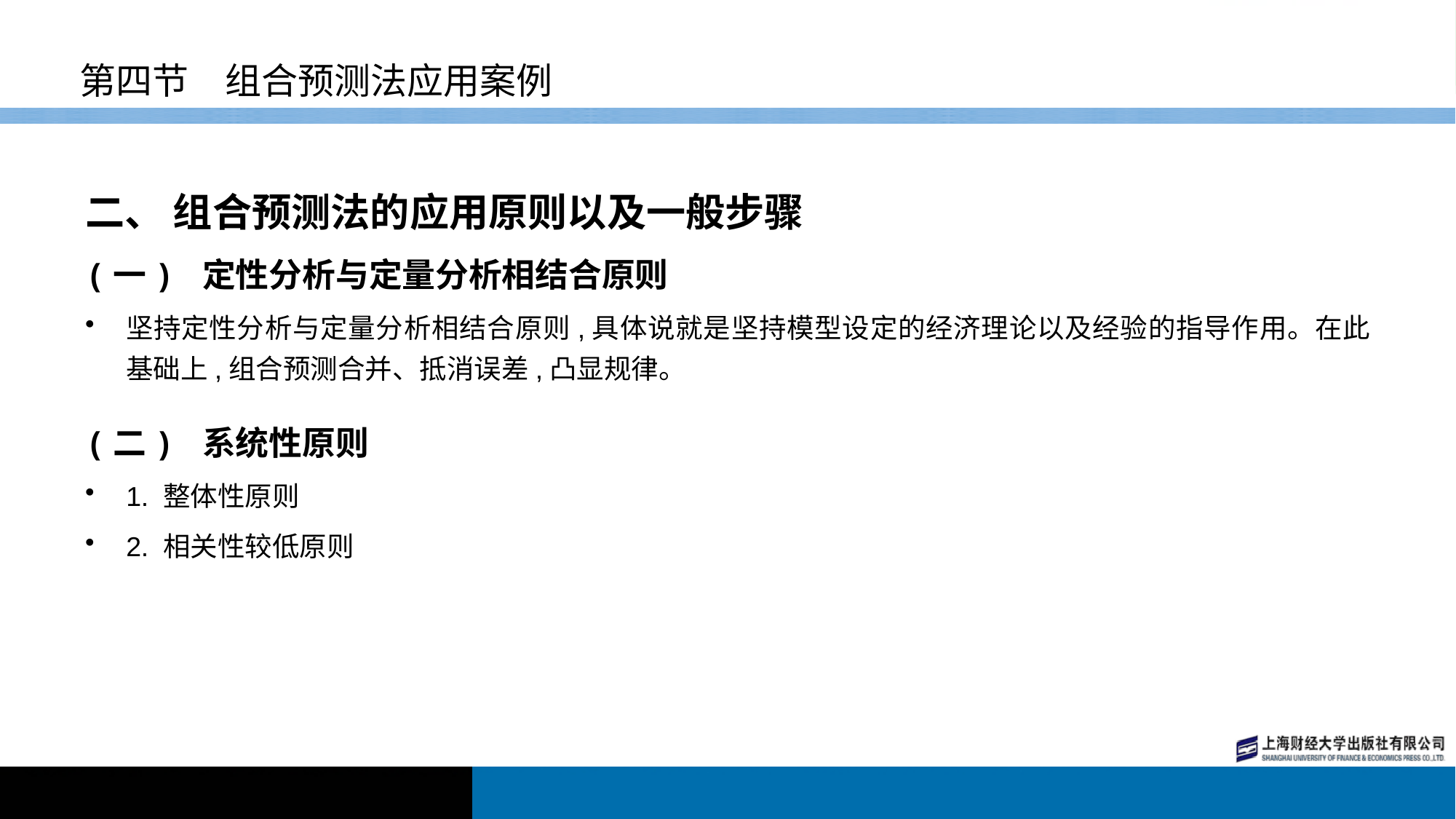

# 第四节　组合预测法应用案例
二、 组合预测法的应用原则以及一般步骤
(一) 定性分析与定量分析相结合原则
坚持定性分析与定量分析相结合原则,具体说就是坚持模型设定的经济理论以及经验的指导作用。在此基础上,组合预测合并、抵消误差,凸显规律。
(二) 系统性原则
1. 整体性原则
2. 相关性较低原则

15